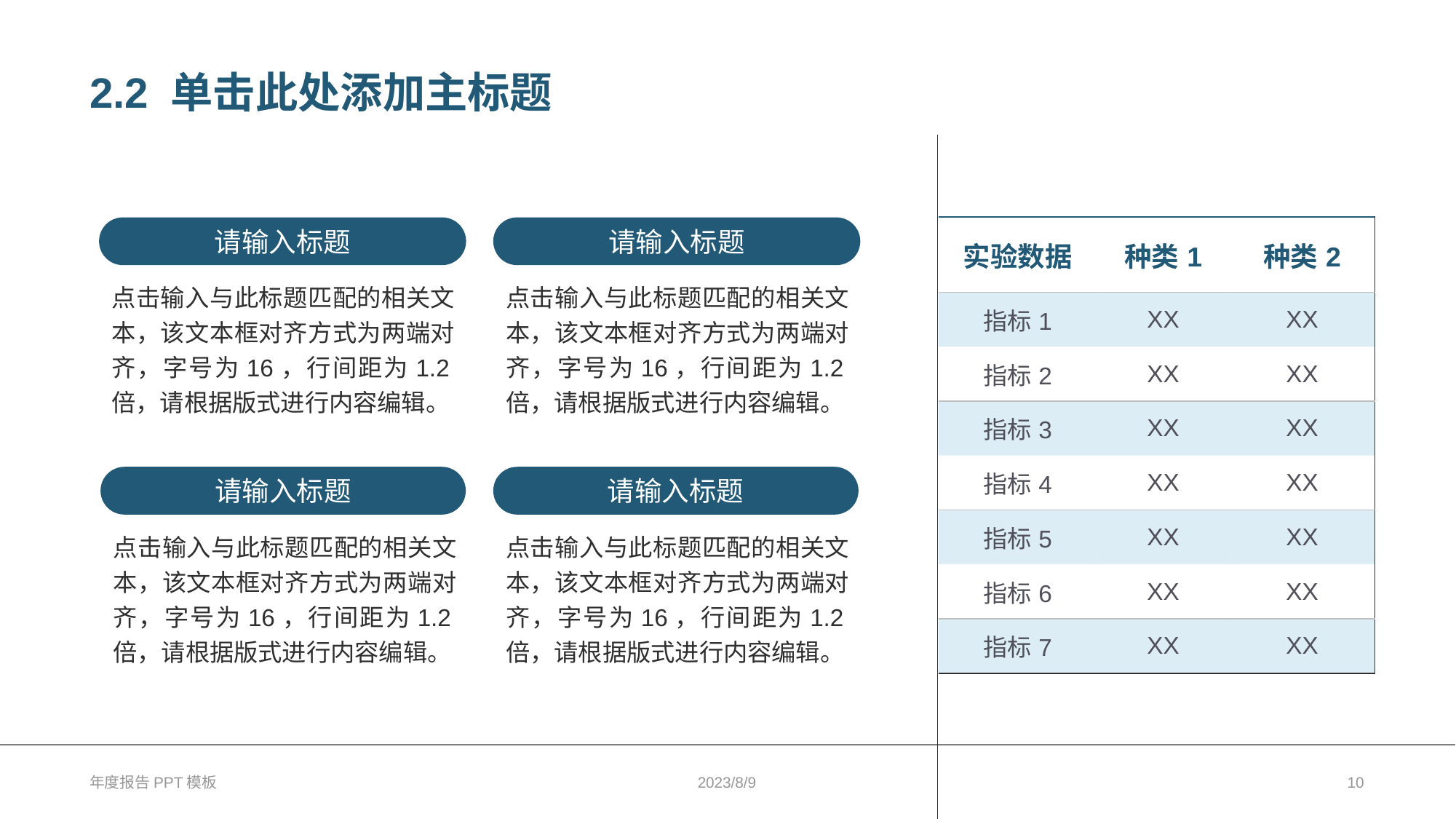

# 2.2 单击此处添加主标题
| 实验数据 | 种类1 | 种类2 |
| --- | --- | --- |
| 指标1 | XX | XX |
| 指标2 | XX | XX |
| 指标3 | XX | XX |
| 指标4 | XX | XX |
| 指标5 | XX | XX |
| 指标6 | XX | XX |
| 指标7 | XX | XX |
请输入标题
点击输入与此标题匹配的相关文本，该文本框对齐方式为两端对齐，字号为16，行间距为1.2倍，请根据版式进行内容编辑。
请输入标题
点击输入与此标题匹配的相关文本，该文本框对齐方式为两端对齐，字号为16，行间距为1.2倍，请根据版式进行内容编辑。
请输入标题
点击输入与此标题匹配的相关文本，该文本框对齐方式为两端对齐，字号为16，行间距为1.2倍，请根据版式进行内容编辑。
请输入标题
点击输入与此标题匹配的相关文本，该文本框对齐方式为两端对齐，字号为16，行间距为1.2倍，请根据版式进行内容编辑。
年度报告PPT模板
2023/8/9
10